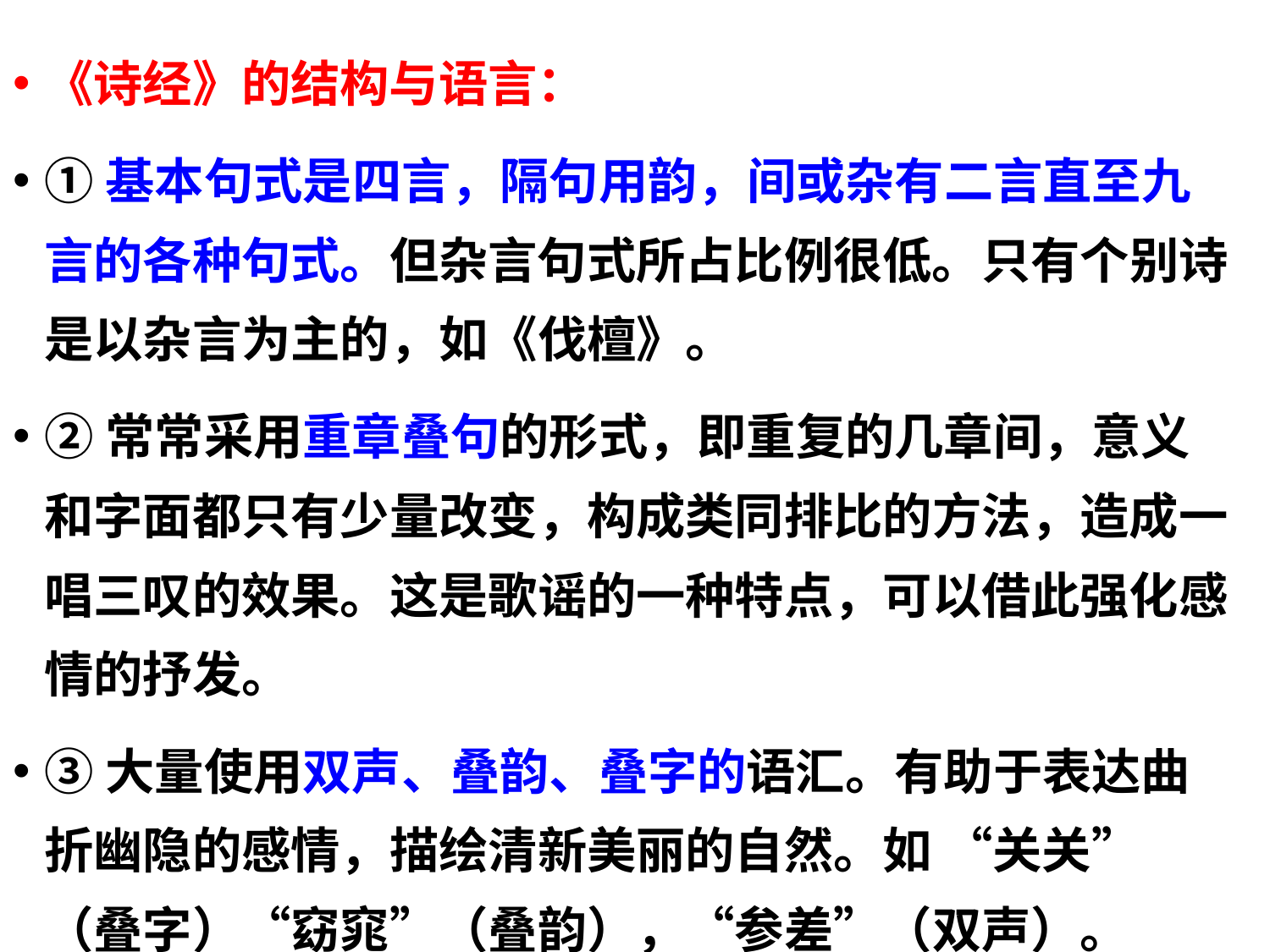

《诗经》的结构与语言：
①基本句式是四言，隔句用韵，间或杂有二言直至九言的各种句式。但杂言句式所占比例很低。只有个别诗是以杂言为主的，如《伐檀》。
②常常采用重章叠句的形式，即重复的几章间，意义和字面都只有少量改变，构成类同排比的方法，造成一唱三叹的效果。这是歌谣的一种特点，可以借此强化感情的抒发。
③大量使用双声、叠韵、叠字的语汇。有助于表达曲折幽隐的感情，描绘清新美丽的自然。如 “关关” （叠字）“窈窕”（叠韵），“参差”（双声）。